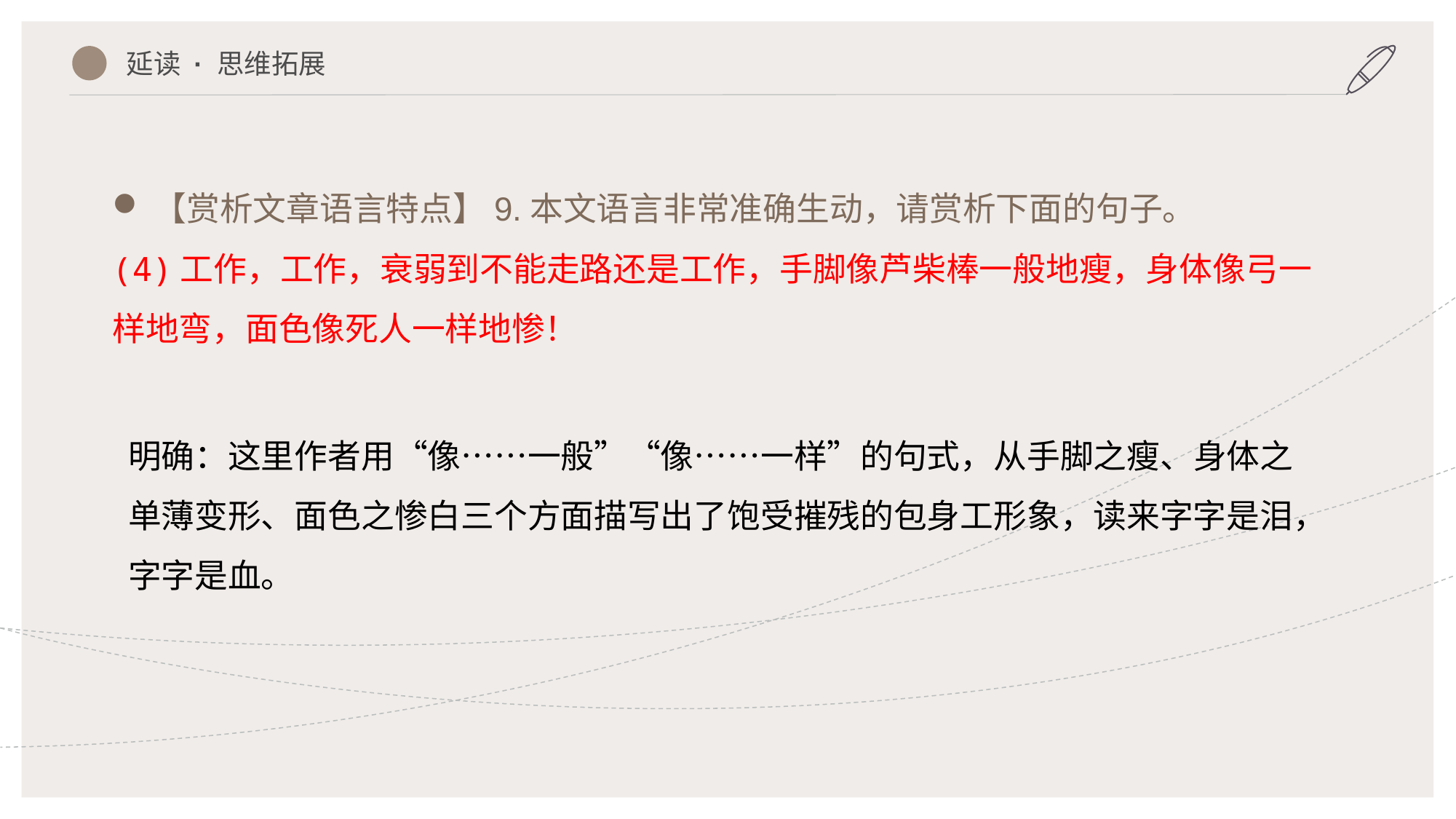

延读 · 思维拓展

【赏析文章语言特点】9.本文语言非常准确生动，请赏析下面的句子。
(4)工作，工作，衰弱到不能走路还是工作，手脚像芦柴棒一般地瘦，身体像弓一样地弯，面色像死人一样地惨！

明确：这里作者用“像……一般”“像……一样”的句式，从手脚之瘦、身体之单薄变形、面色之惨白三个方面描写出了饱受摧残的包身工形象，读来字字是泪，字字是血。